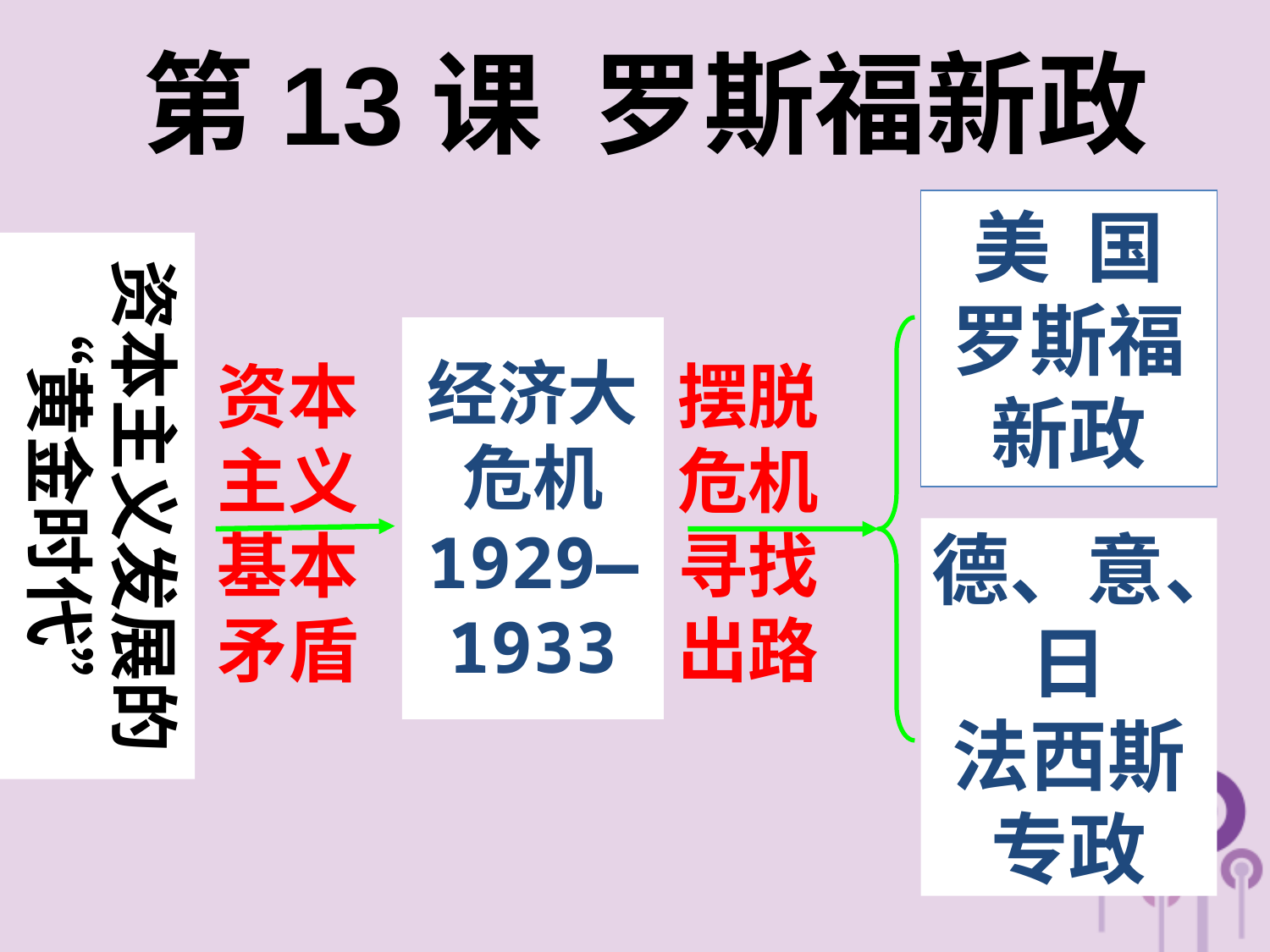

# 第13课  罗斯福新政
美  国
罗斯福
新政
资本主义发展的“黄金时代”
经济大
危机
1929—
1933

资本主义
基本矛盾
摆脱危机
寻找出路
 德、意、
日
法西斯
专政